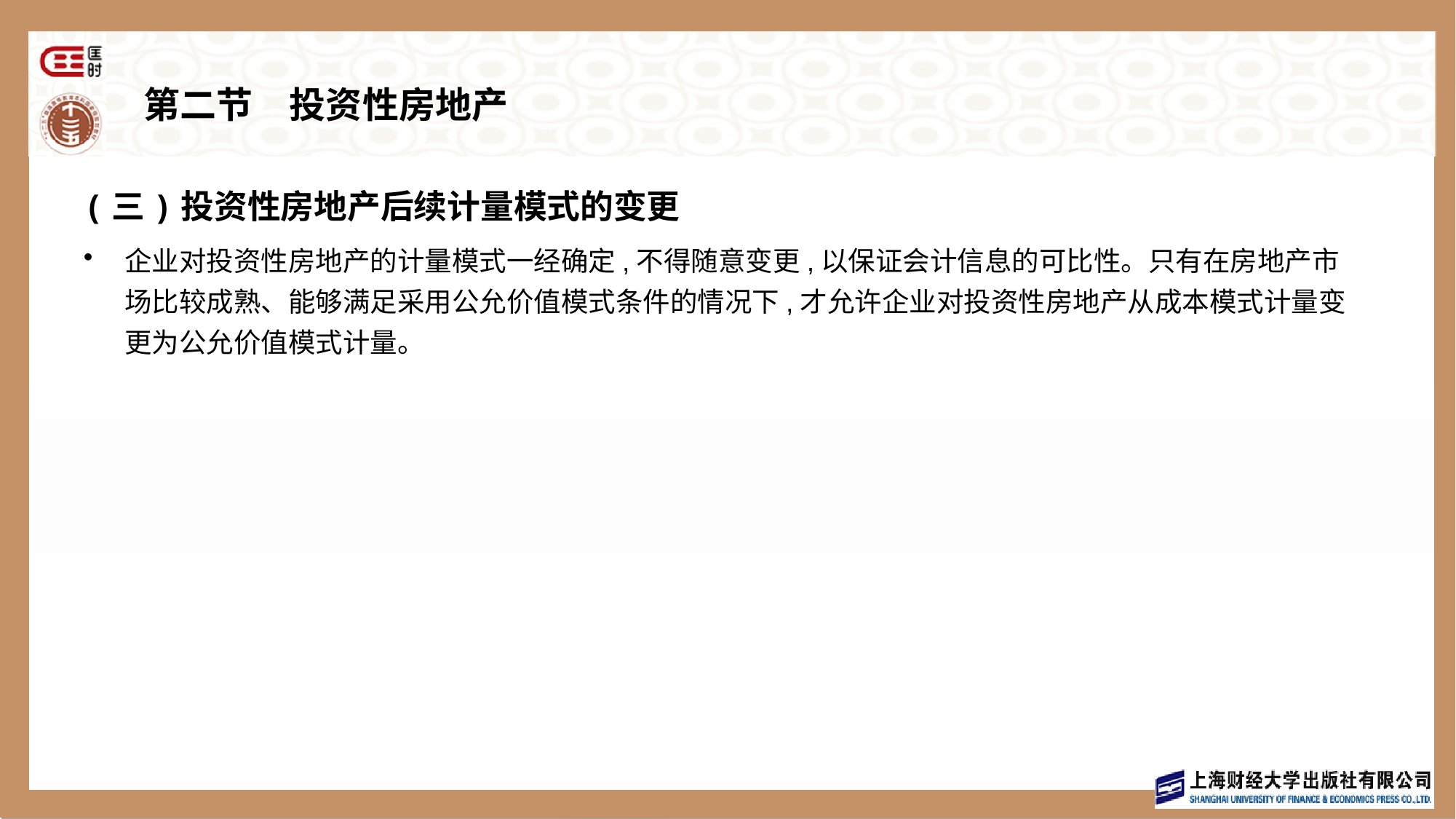

# 第二节　投资性房地产
(三)投资性房地产后续计量模式的变更
企业对投资性房地产的计量模式一经确定,不得随意变更,以保证会计信息的可比性。只有在房地产市场比较成熟、能够满足采用公允价值模式条件的情况下,才允许企业对投资性房地产从成本模式计量变更为公允价值模式计量。